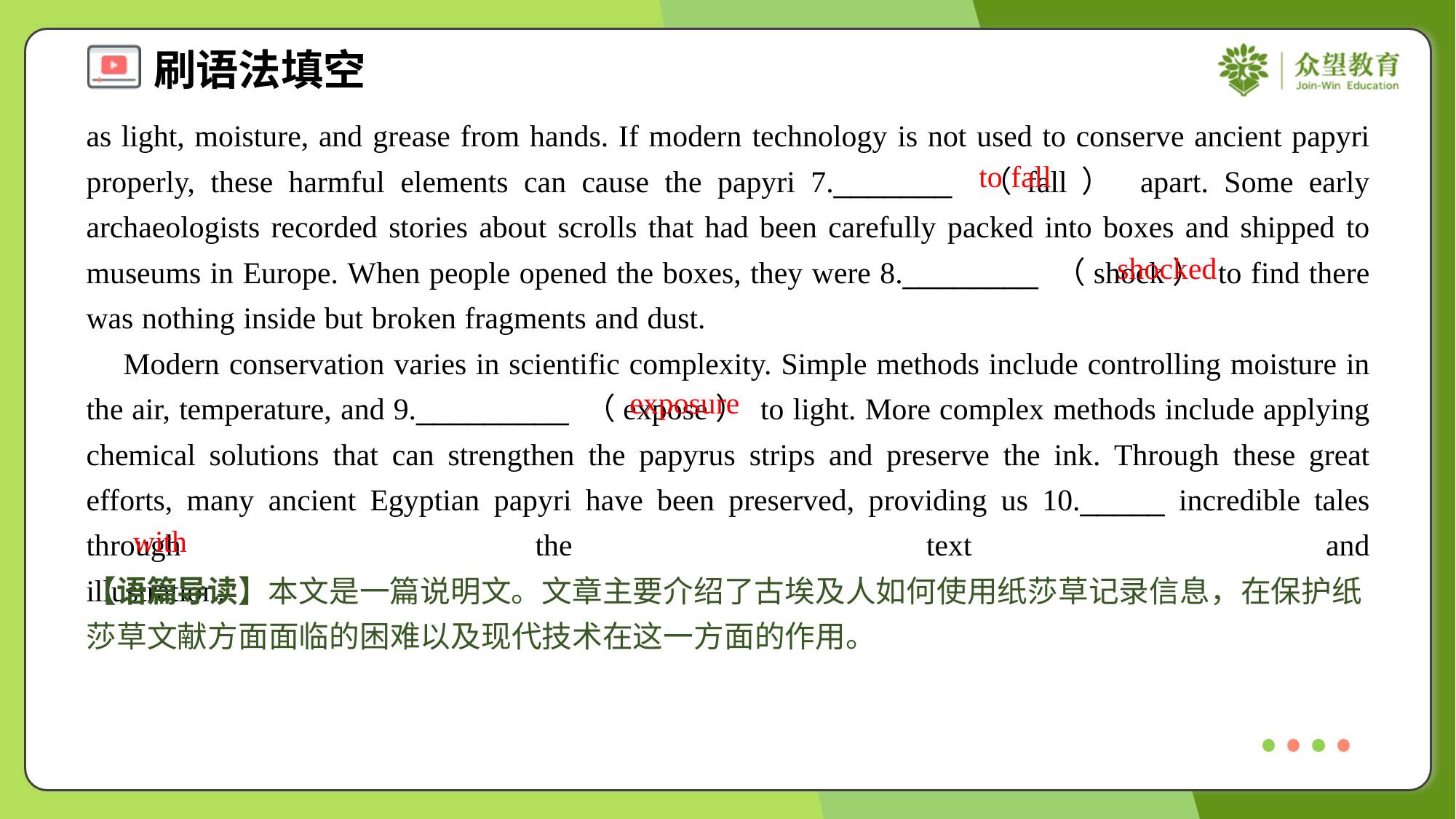

as light, moisture, and grease from hands. If modern technology is not used to conserve ancient papyri properly, these harmful elements can cause the papyri 7._______ （fall） apart. Some early archaeologists recorded stories about scrolls that had been carefully packed into boxes and shipped to museums in Europe. When people opened the boxes, they were 8.________ （shock） to find there was nothing inside but broken fragments and dust.
    Modern conservation varies in scientific complexity. Simple methods include controlling moisture in the air, temperature, and 9._________ （expose） to light. More complex methods include applying chemical solutions that can strengthen the papyrus strips and preserve the ink. Through these great efforts, many ancient Egyptian papyri have been preserved, providing us 10._____ incredible tales through the text and illustration.#1.1.3
to fall
shocked
exposure
with
【语篇导读】本文是一篇说明文。文章主要介绍了古埃及人如何使用纸莎草记录信息，在保护纸莎草文献方面面临的困难以及现代技术在这一方面的作用。